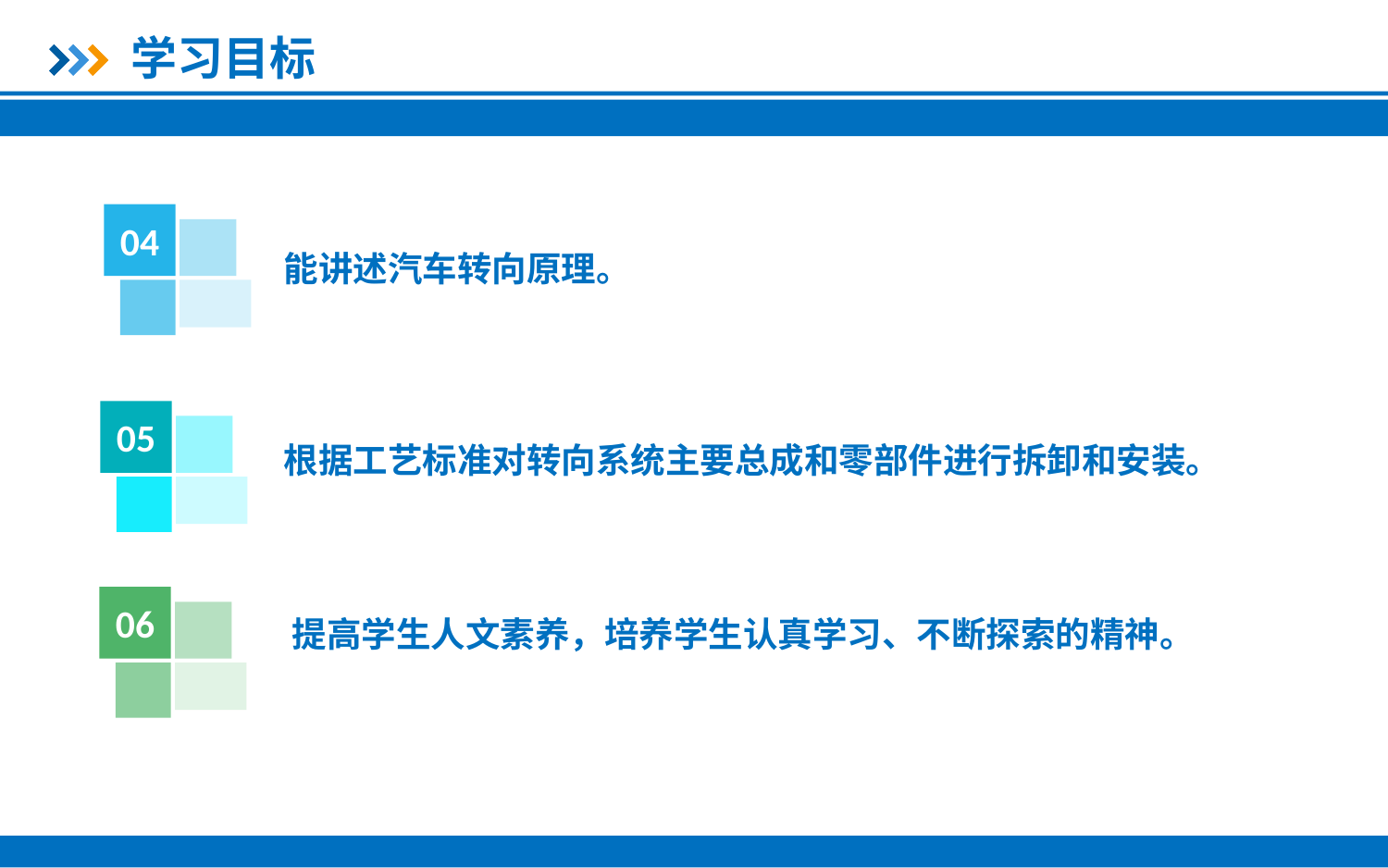

学习目标
04

能讲述汽车转向原理。
05

根据工艺标准对转向系统主要总成和零部件进行拆卸和安装。
06

提高学生人文素养，培养学生认真学习、不断探索的精神。